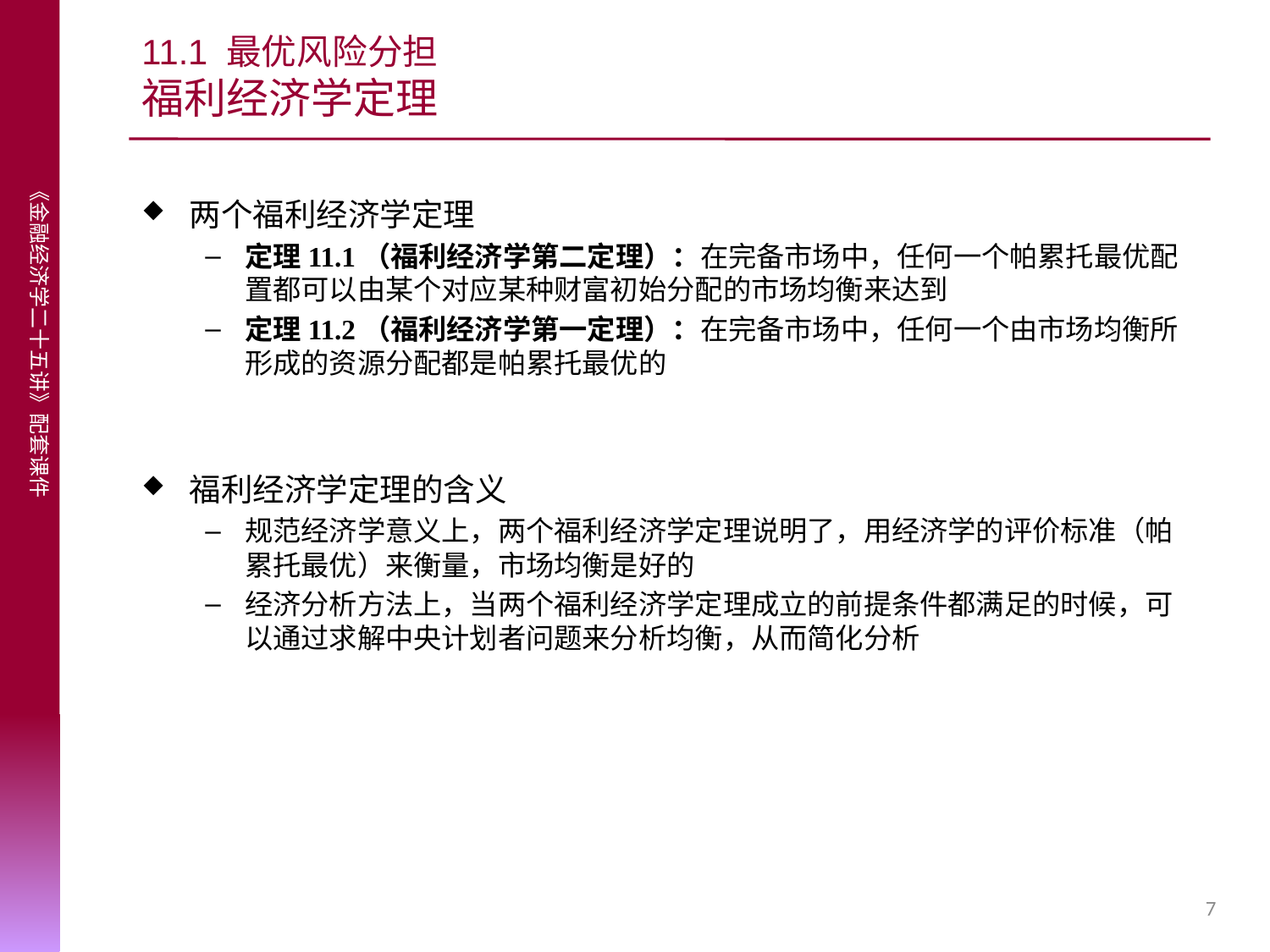

# 11.1 最优风险分担 福利经济学定理
两个福利经济学定理
定理11.1（福利经济学第二定理）：在完备市场中，任何一个帕累托最优配置都可以由某个对应某种财富初始分配的市场均衡来达到
定理11.2（福利经济学第一定理）：在完备市场中，任何一个由市场均衡所形成的资源分配都是帕累托最优的

福利经济学定理的含义
规范经济学意义上，两个福利经济学定理说明了，用经济学的评价标准（帕累托最优）来衡量，市场均衡是好的
经济分析方法上，当两个福利经济学定理成立的前提条件都满足的时候，可以通过求解中央计划者问题来分析均衡，从而简化分析

7